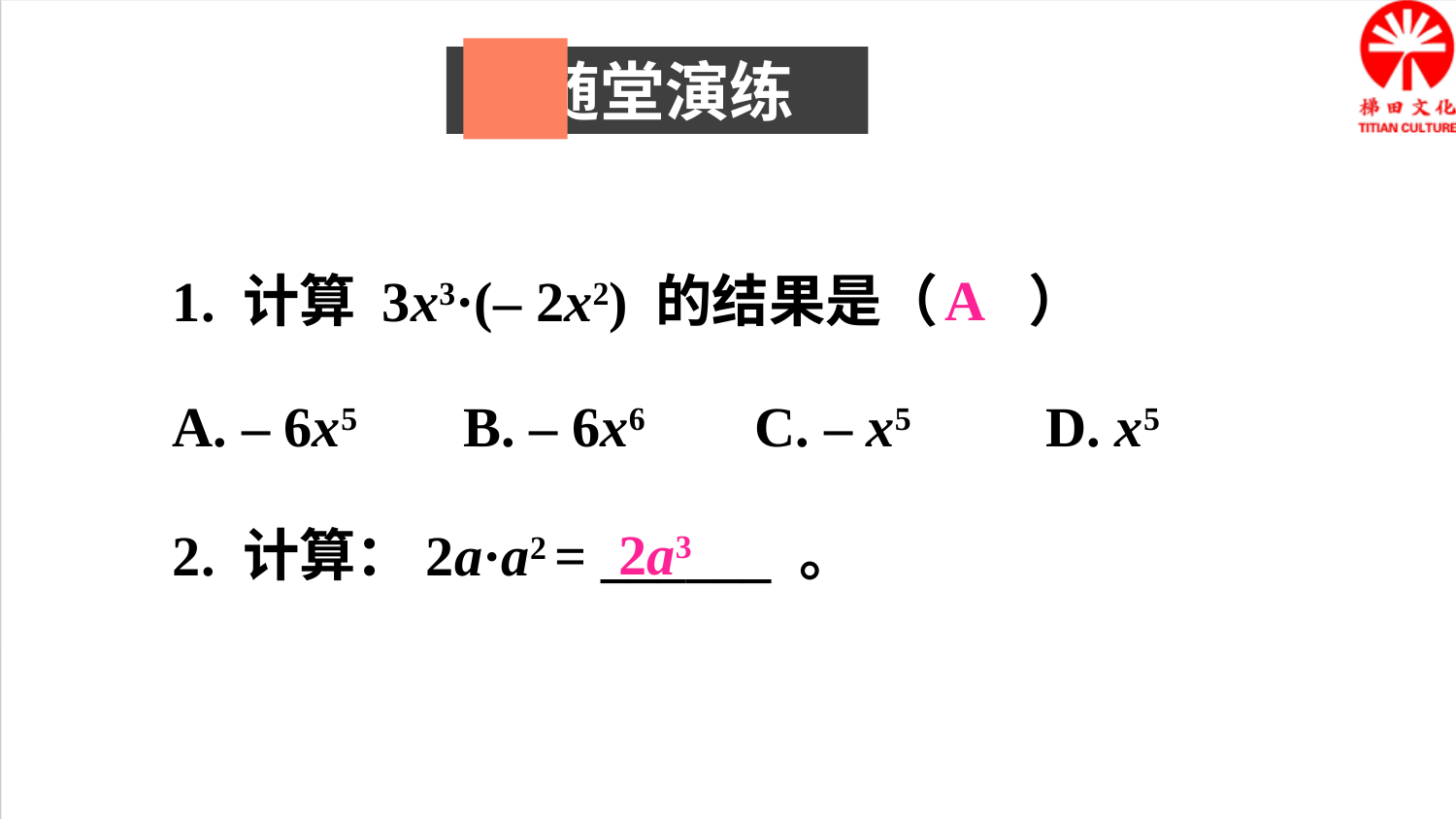

随堂演练
A
1. 计算 3x3·(– 2x2) 的结果是（       ）
A. – 6x5	B. – 6x6	C. – x5	D. x5
2a3
2. 计算：2a·a2 = ______ 。